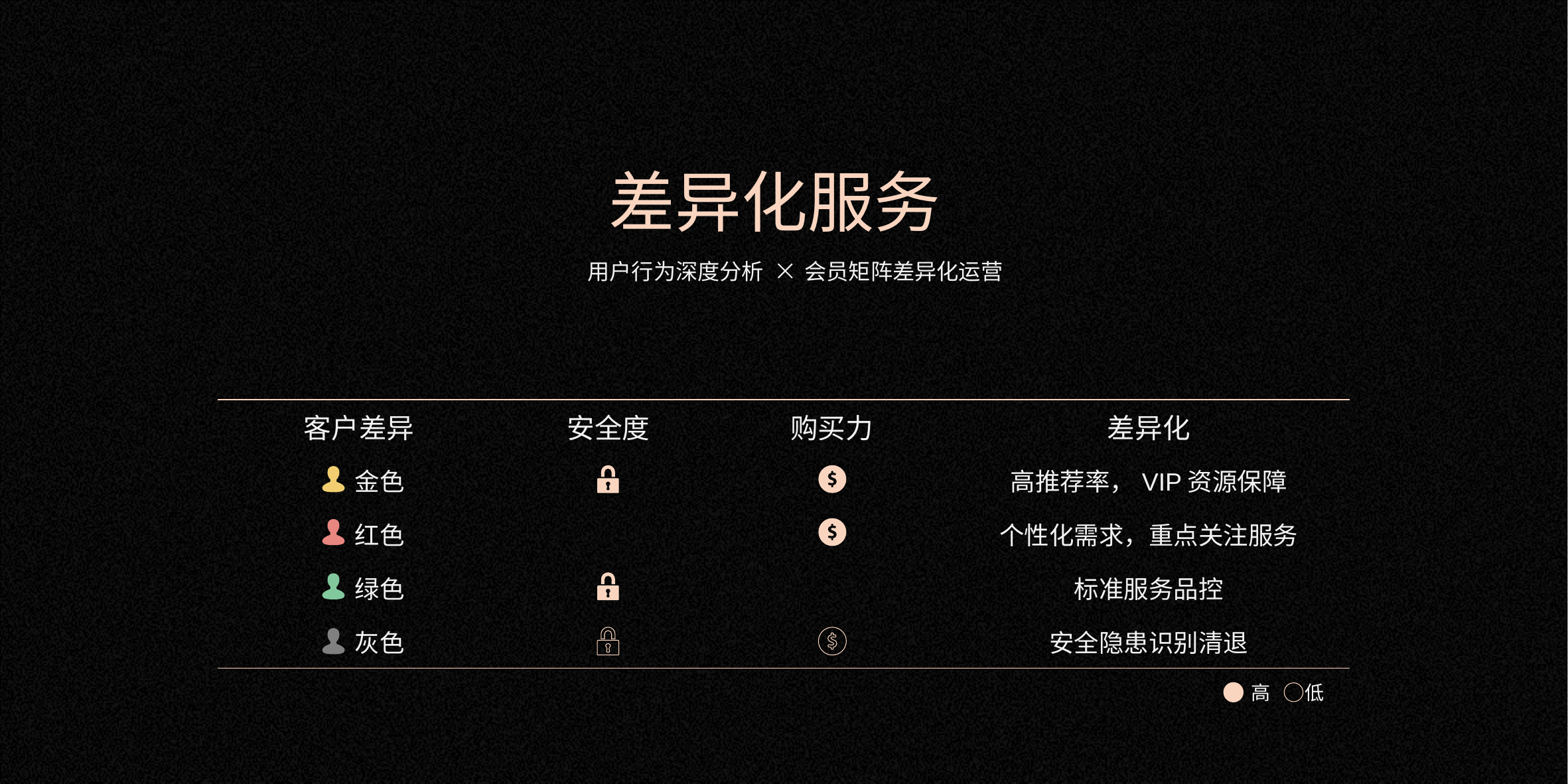

差异化服务
用户行为深度分析
会员矩阵差异化运营
| 客户差异 | 安全度 | 购买力 | 差异化 |
| --- | --- | --- | --- |
| 金色 |  |  | 高推荐率，VIP资源保障 |
| 红色 |  |  | 个性化需求，重点关注服务 |
| 绿色 |  |  | 标准服务品控 |
| 灰色 |  |  | 安全隐患识别清退 |

高        低